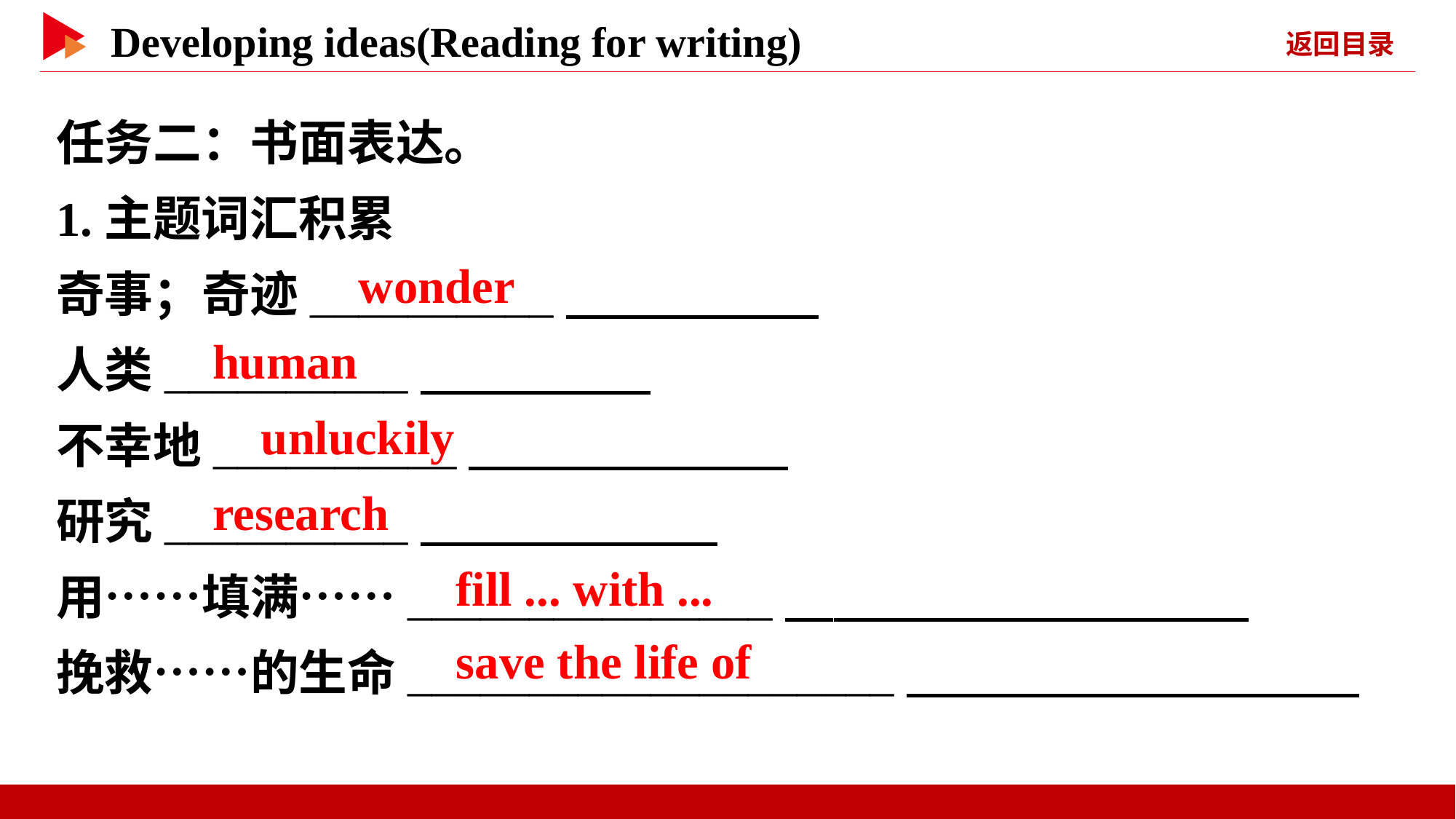

任务二：书面表达。
1.主题词汇积累
奇事；奇迹__________
人类__________
不幸地__________
研究__________
用……填满……_______________
挽救……的生命____________________
　wonder
　human
　unluckily
　research
　fill ... with ...
　save the life of